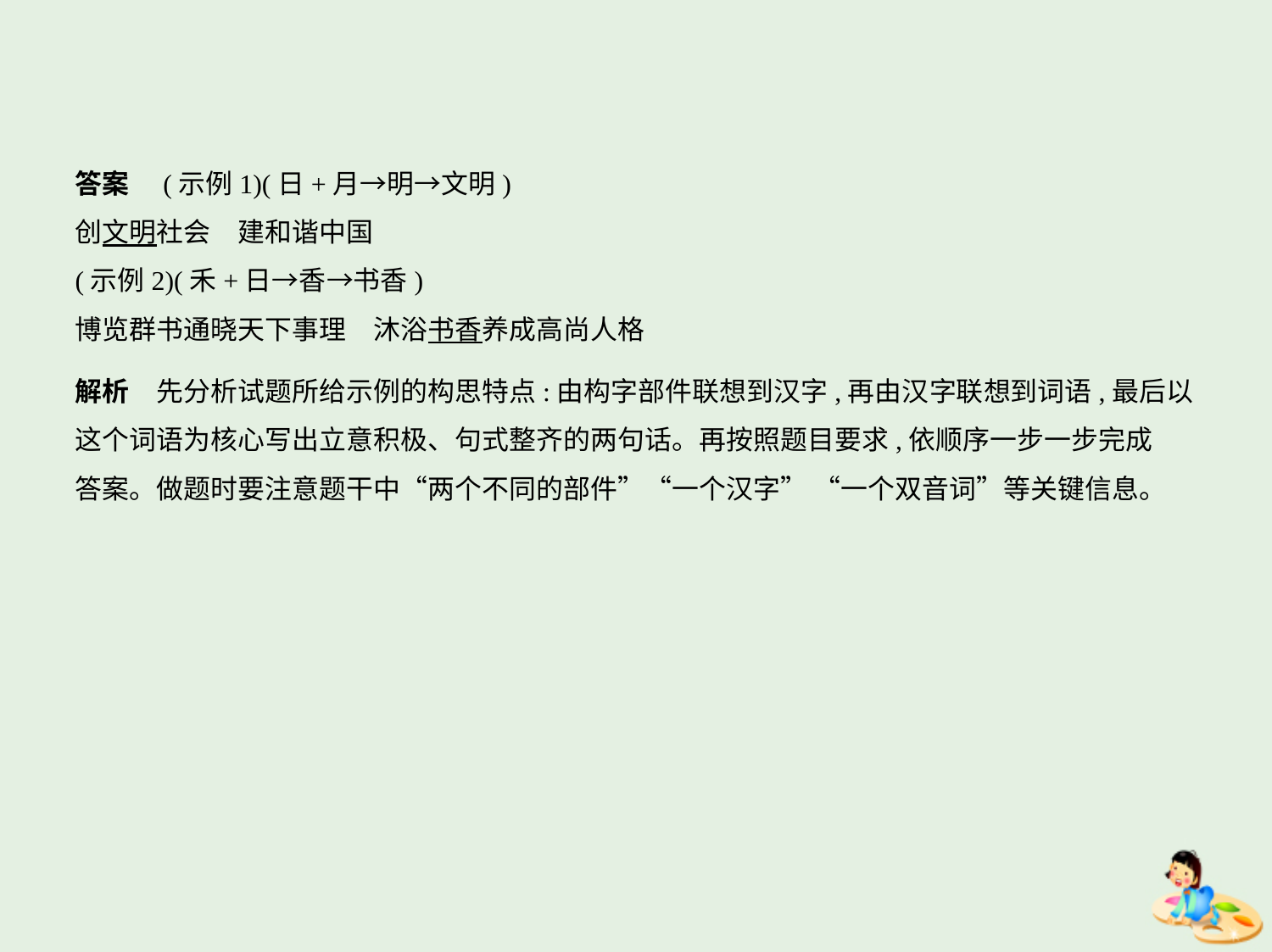

答案　(示例1)(日+月→明→文明)
创文明社会　建和谐中国
(示例2)(禾+日→香→书香)
博览群书通晓天下事理　沐浴书香养成高尚人格
解析　先分析试题所给示例的构思特点:由构字部件联想到汉字,再由汉字联想到词语,最后以
这个词语为核心写出立意积极、句式整齐的两句话。再按照题目要求,依顺序一步一步完成
答案。做题时要注意题干中“两个不同的部件”“一个汉字” “一个双音词”等关键信息。